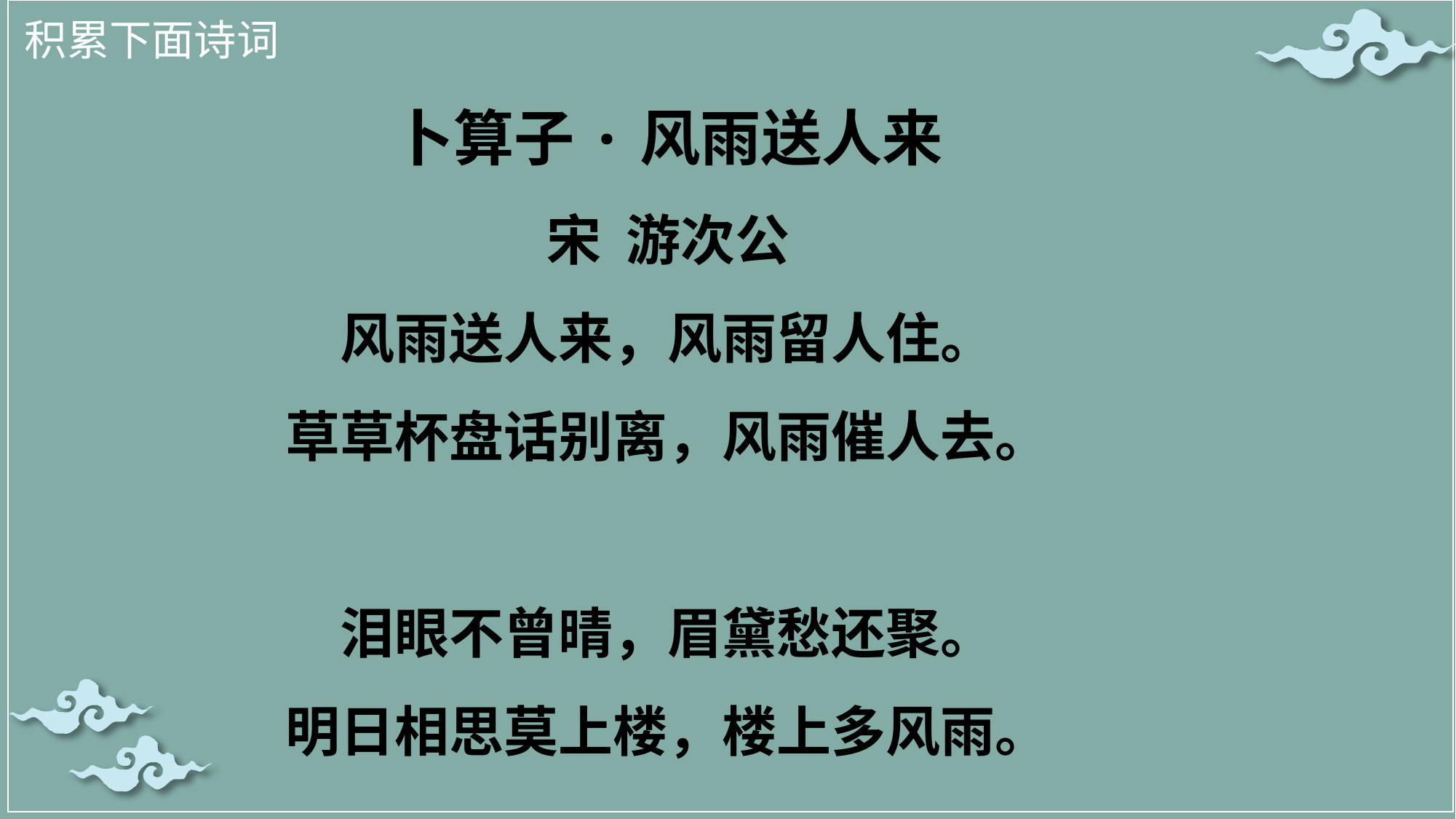

积累下面诗词
卜算子·风雨送人来
宋  游次公
风雨送人来，风雨留人住。
草草杯盘话别离，风雨催人去。

泪眼不曾晴，眉黛愁还聚。
明日相思莫上楼，楼上多风雨。